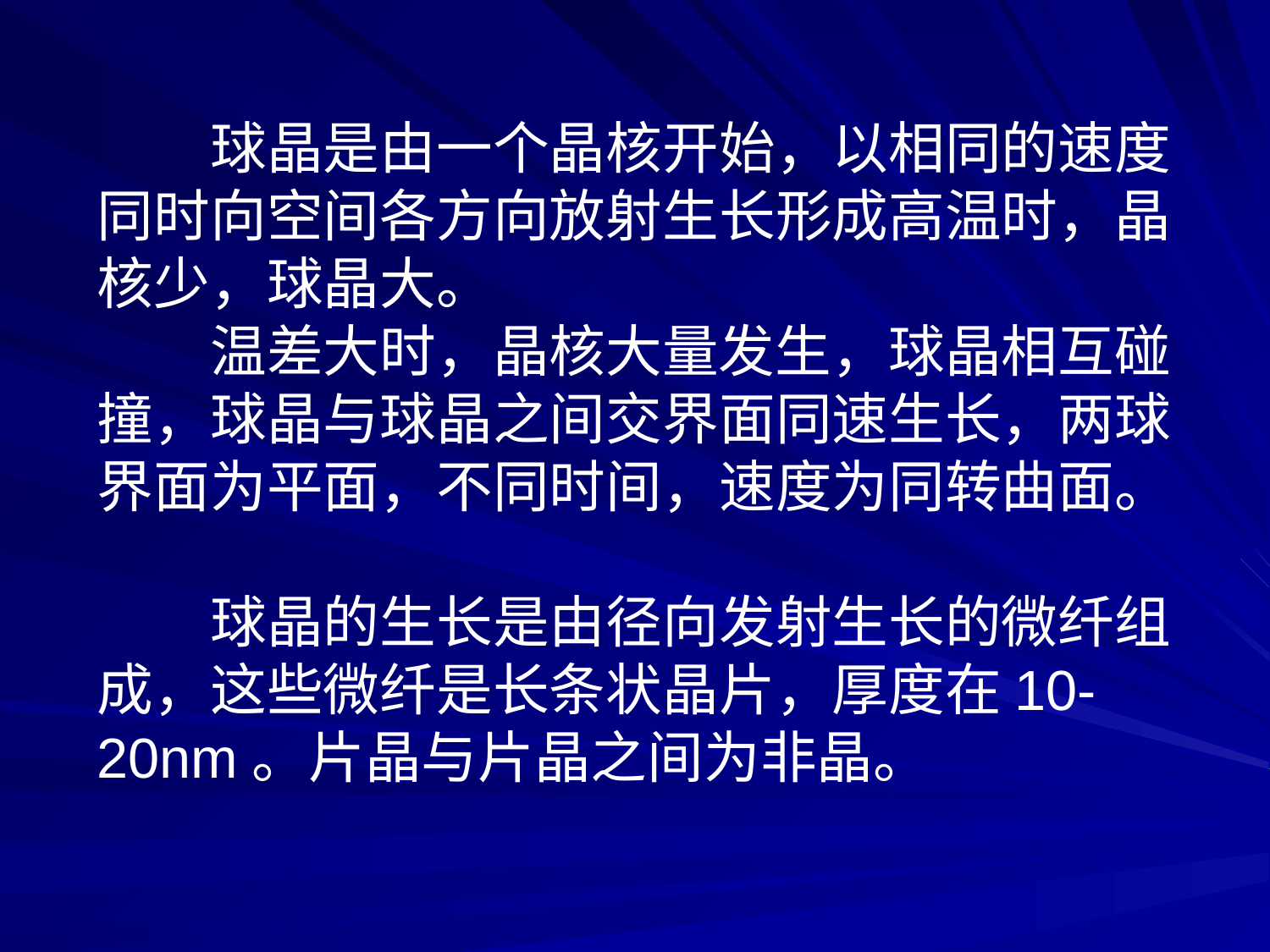

球晶是由一个晶核开始，以相同的速度同时向空间各方向放射生长形成高温时，晶核少，球晶大。
　　温差大时，晶核大量发生，球晶相互碰撞，球晶与球晶之间交界面同速生长，两球界面为平面，不同时间，速度为同转曲面。

　　球晶的生长是由径向发射生长的微纤组成，这些微纤是长条状晶片，厚度在10-20nm。片晶与片晶之间为非晶。